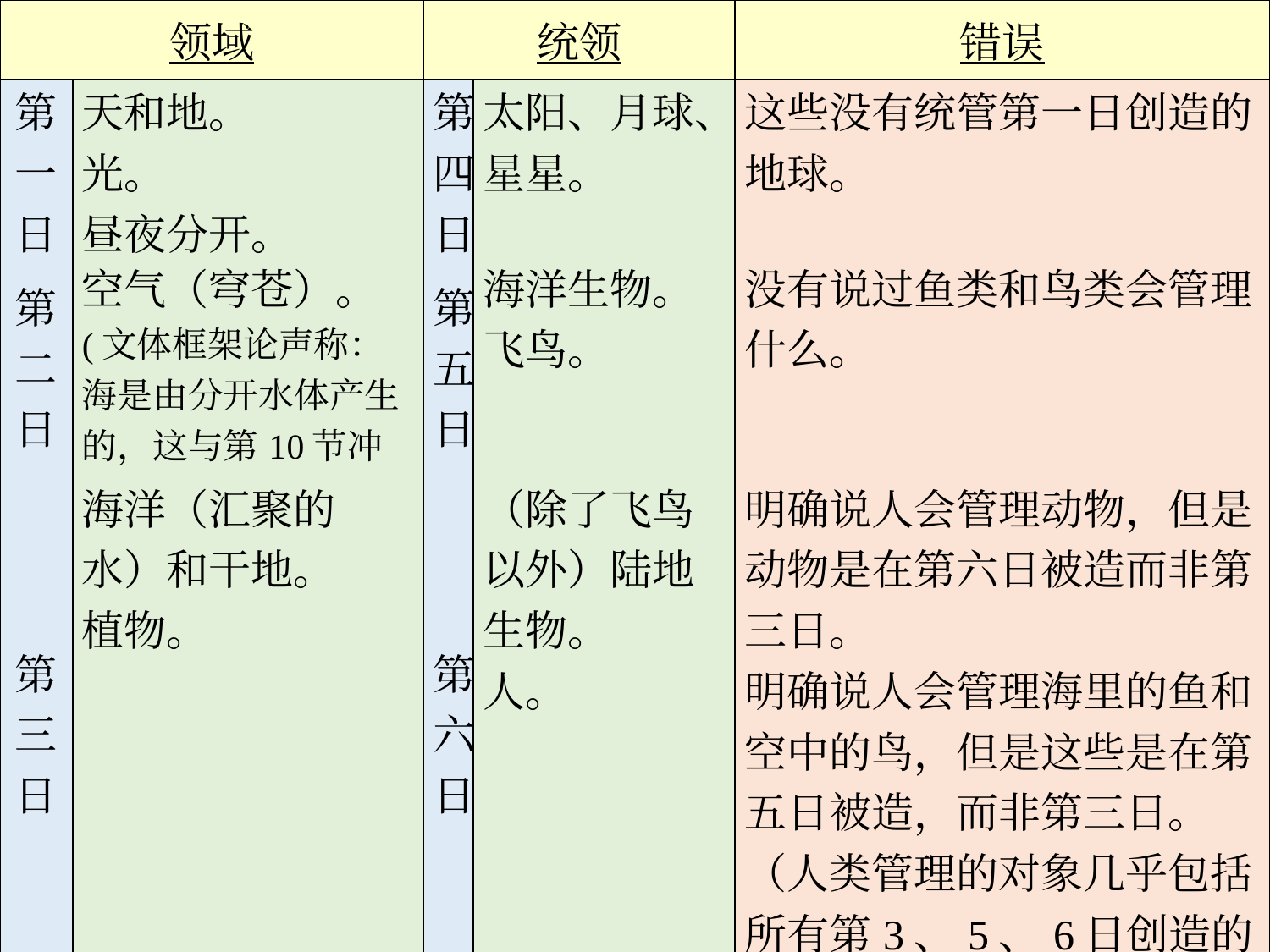

| 领域 |  | 统领 |  | 错误 |
| --- | --- | --- | --- | --- |
| 第一日 | 天和地。 光。 昼夜分开。 | 第四日 | 太阳、月球、星星。 | 这些没有统管第一日创造的地球。 |
| 第二日 | 空气（穹苍）。 (文体框架论声称：海是由分开水体产生的，这与第10节冲突) | 第五日 | 海洋生物。 飞鸟。 | 没有说过鱼类和鸟类会管理什么。 |
| 第三日 | 海洋（汇聚的水）和干地。 植物。 | 第六日 | （除了飞鸟以外）陆地生物。 人。 | 明确说人会管理动物，但是动物是在第六日被造而非第三日。 明确说人会管理海里的鱼和空中的鸟，但是这些是在第五日被造，而非第三日。 （人类管理的对象几乎包括所有第3、5、6日创造的东西）。 没说陆地动物会管理什么。 |
文体框架论：
1